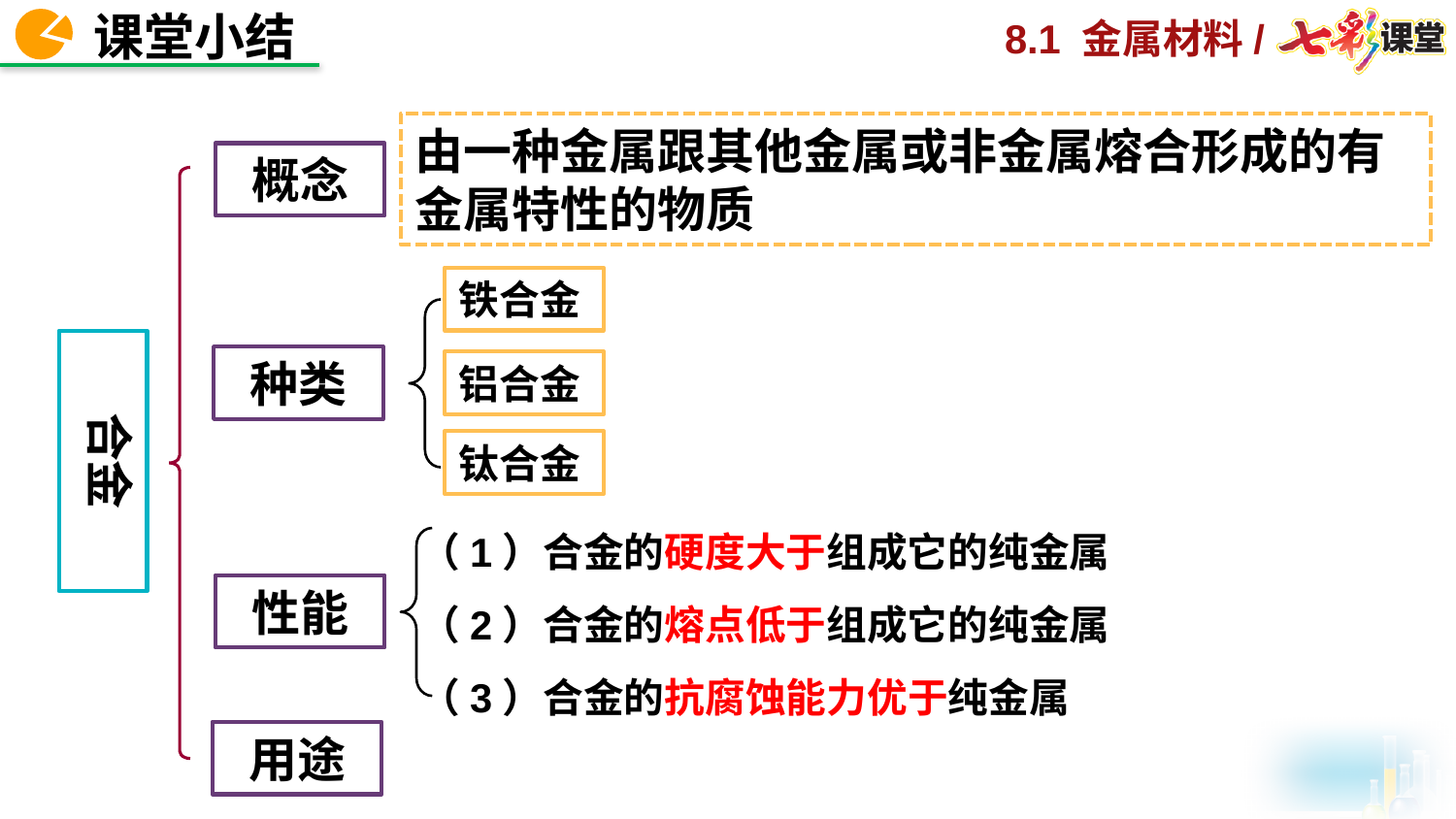

由一种金属跟其他金属或非金属熔合形成的有金属特性的物质
概念

铁合金

合金
种类
铝合金
钛合金
（1）合金的硬度大于组成它的纯金属
（2）合金的熔点低于组成它的纯金属
（3）合金的抗腐蚀能力优于纯金属

性能
用途